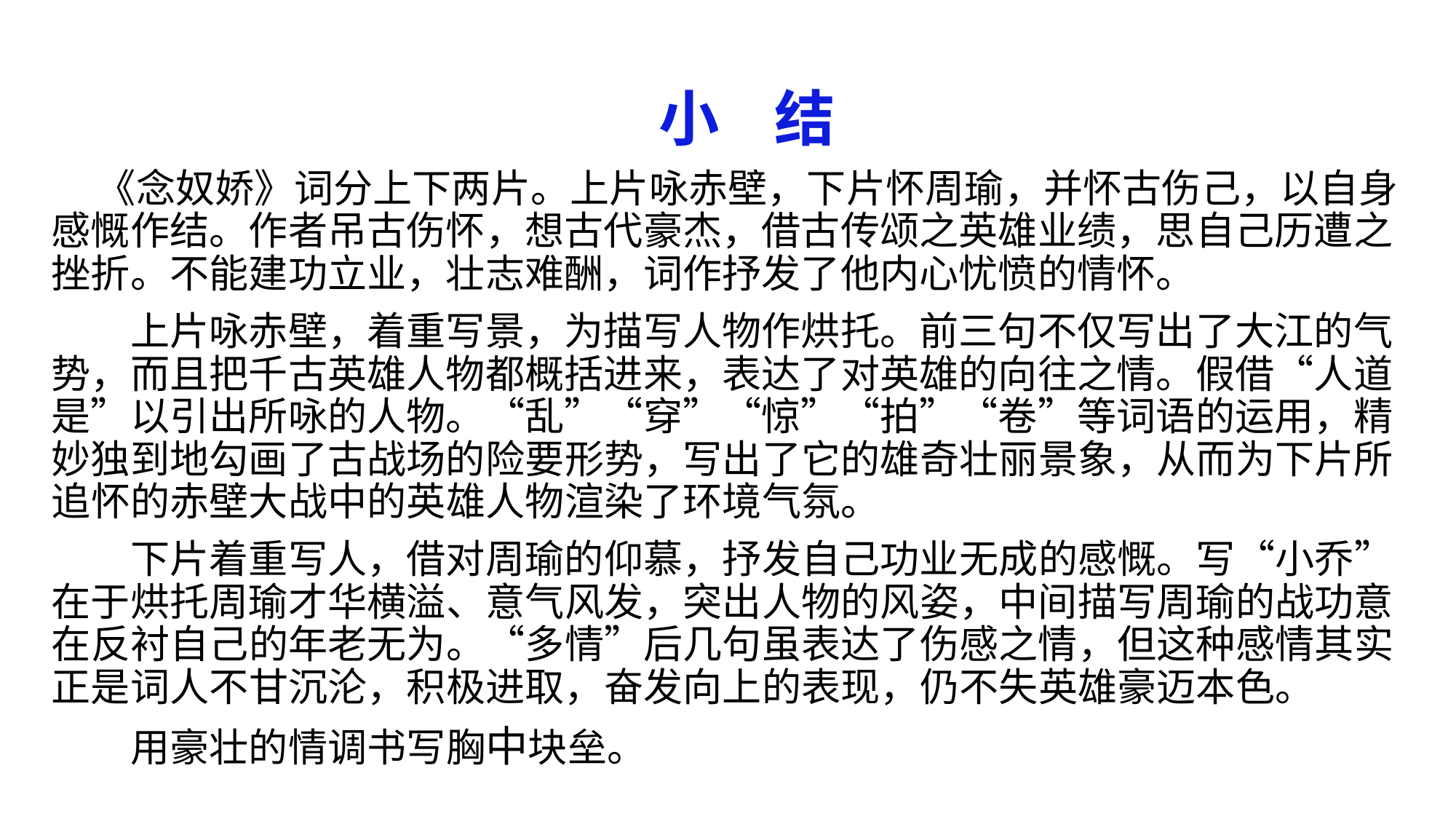

# 小    结
    《念奴娇》词分上下两片。上片咏赤壁，下片怀周瑜，并怀古伤己，以自身感慨作结。作者吊古伤怀，想古代豪杰，借古传颂之英雄业绩，思自己历遭之挫折。不能建功立业，壮志难酬，词作抒发了他内心忧愤的情怀。
　　上片咏赤壁，着重写景，为描写人物作烘托。前三句不仅写出了大江的气势，而且把千古英雄人物都概括进来，表达了对英雄的向往之情。假借“人道是”以引出所咏的人物。“乱”“穿”“惊”“拍”“卷”等词语的运用，精妙独到地勾画了古战场的险要形势，写出了它的雄奇壮丽景象，从而为下片所追怀的赤壁大战中的英雄人物渲染了环境气氛。
　　下片着重写人，借对周瑜的仰慕，抒发自己功业无成的感慨。写“小乔”在于烘托周瑜才华横溢、意气风发，突出人物的风姿，中间描写周瑜的战功意在反衬自己的年老无为。“多情”后几句虽表达了伤感之情，但这种感情其实正是词人不甘沉沦，积极进取，奋发向上的表现，仍不失英雄豪迈本色。
　　用豪壮的情调书写胸中块垒。